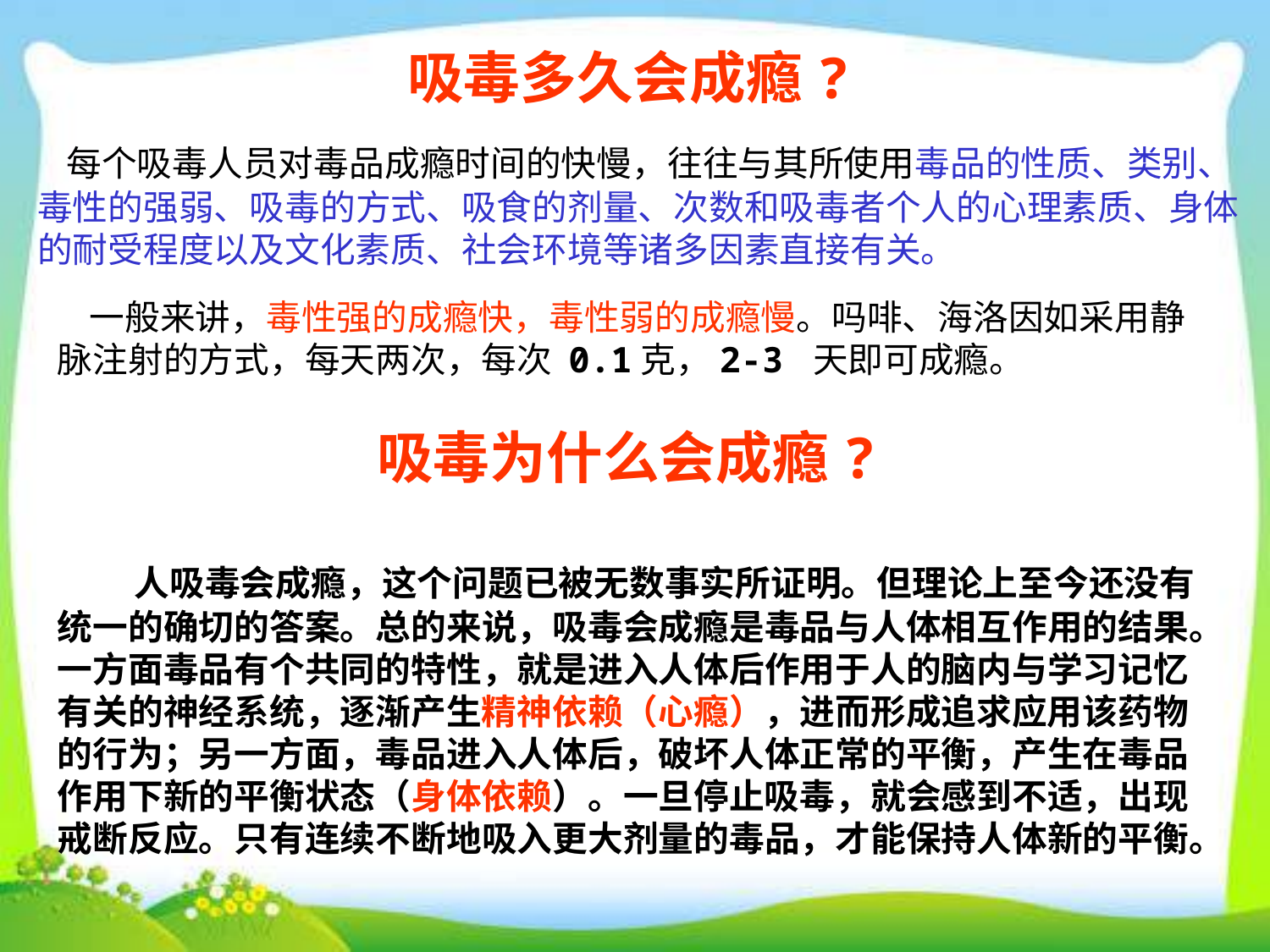

吸毒多久会成瘾?
  每个吸毒人员对毒品成瘾时间的快慢，往往与其所使用毒品的性质、类别、毒性的强弱、吸毒的方式、吸食的剂量、次数和吸毒者个人的心理素质、身体的耐受程度以及文化素质、社会环境等诸多因素直接有关。
   一般来讲，毒性强的成瘾快，毒性弱的成瘾慢。吗啡、海洛因如采用静脉注射的方式，每天两次，每次 0.1克，2-3 天即可成瘾。
吸毒为什么会成瘾?
       人吸毒会成瘾，这个问题已被无数事实所证明。但理论上至今还没有统一的确切的答案。总的来说，吸毒会成瘾是毒品与人体相互作用的结果。一方面毒品有个共同的特性，就是进入人体后作用于人的脑内与学习记忆有关的神经系统，逐渐产生精神依赖（心瘾），进而形成追求应用该药物的行为；另一方面，毒品进入人体后，破坏人体正常的平衡，产生在毒品作用下新的平衡状态（身体依赖）。一旦停止吸毒，就会感到不适，出现戒断反应。只有连续不断地吸入更大剂量的毒品，才能保持人体新的平衡。